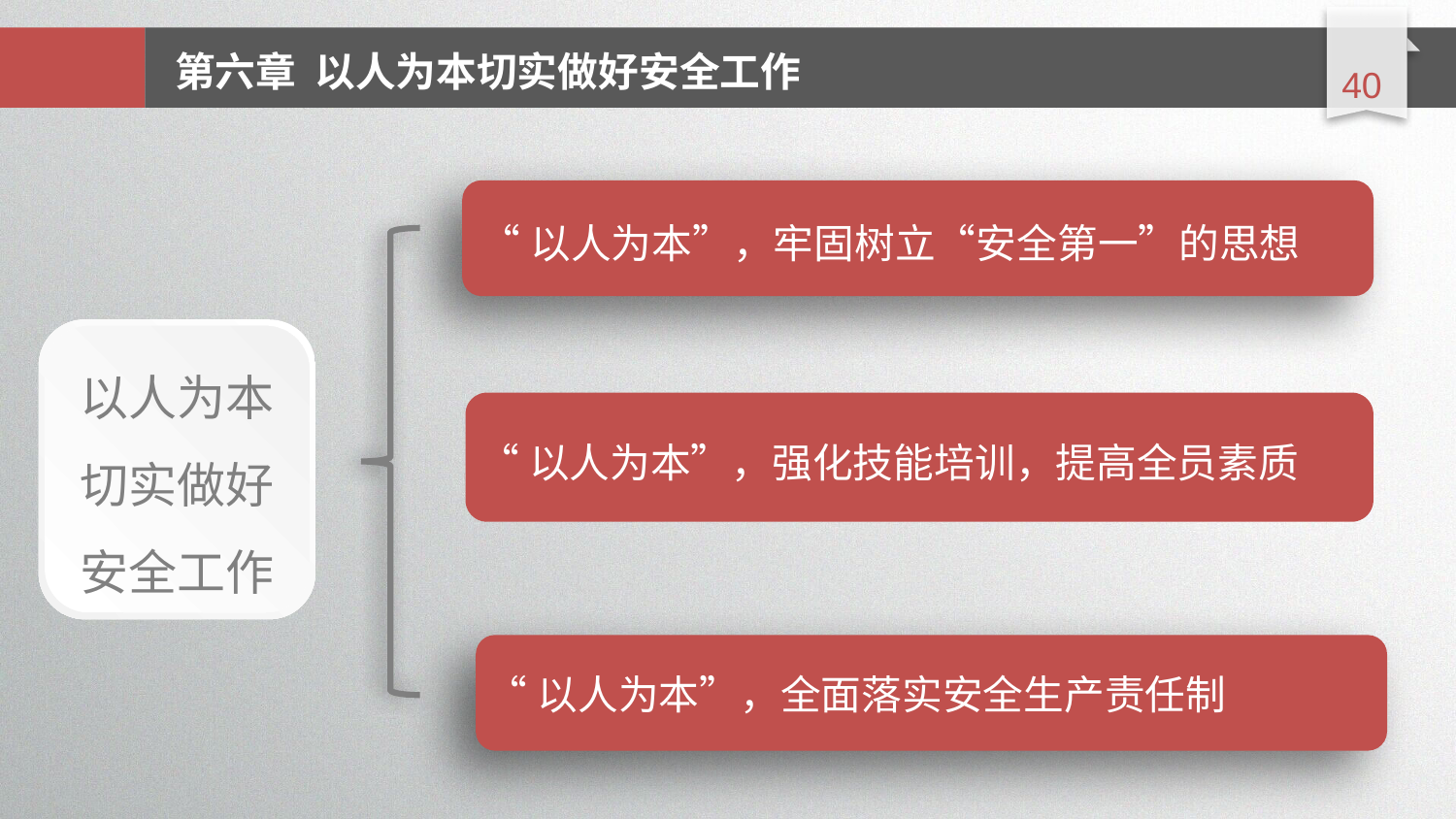

延时符
第六章  以人为本切实做好安全工作

“以人为本”，牢固树立“安全第一”的思想

以人为本切实做好安全工作

“以人为本”，强化技能培训，提高全员素质

“以人为本”，全面落实安全生产责任制